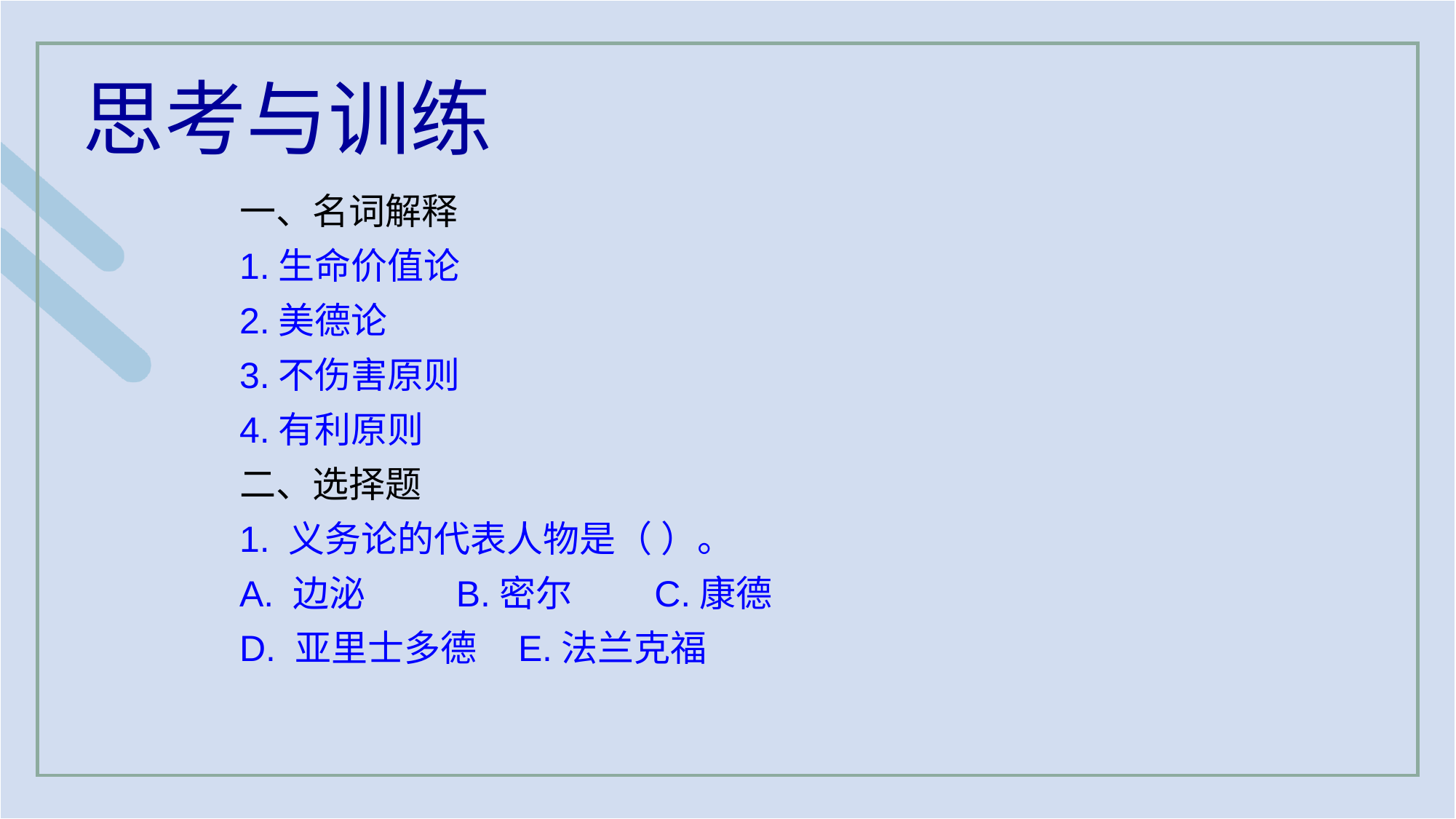

思考与训练
一、名词解释
1.生命价值论
2.美德论
3.不伤害原则
4.有利原则
二、选择题
1. 义务论的代表人物是（ ）。
A. 边泌          B.密尔         C.康德
D. 亚里士多德    E.法兰克福